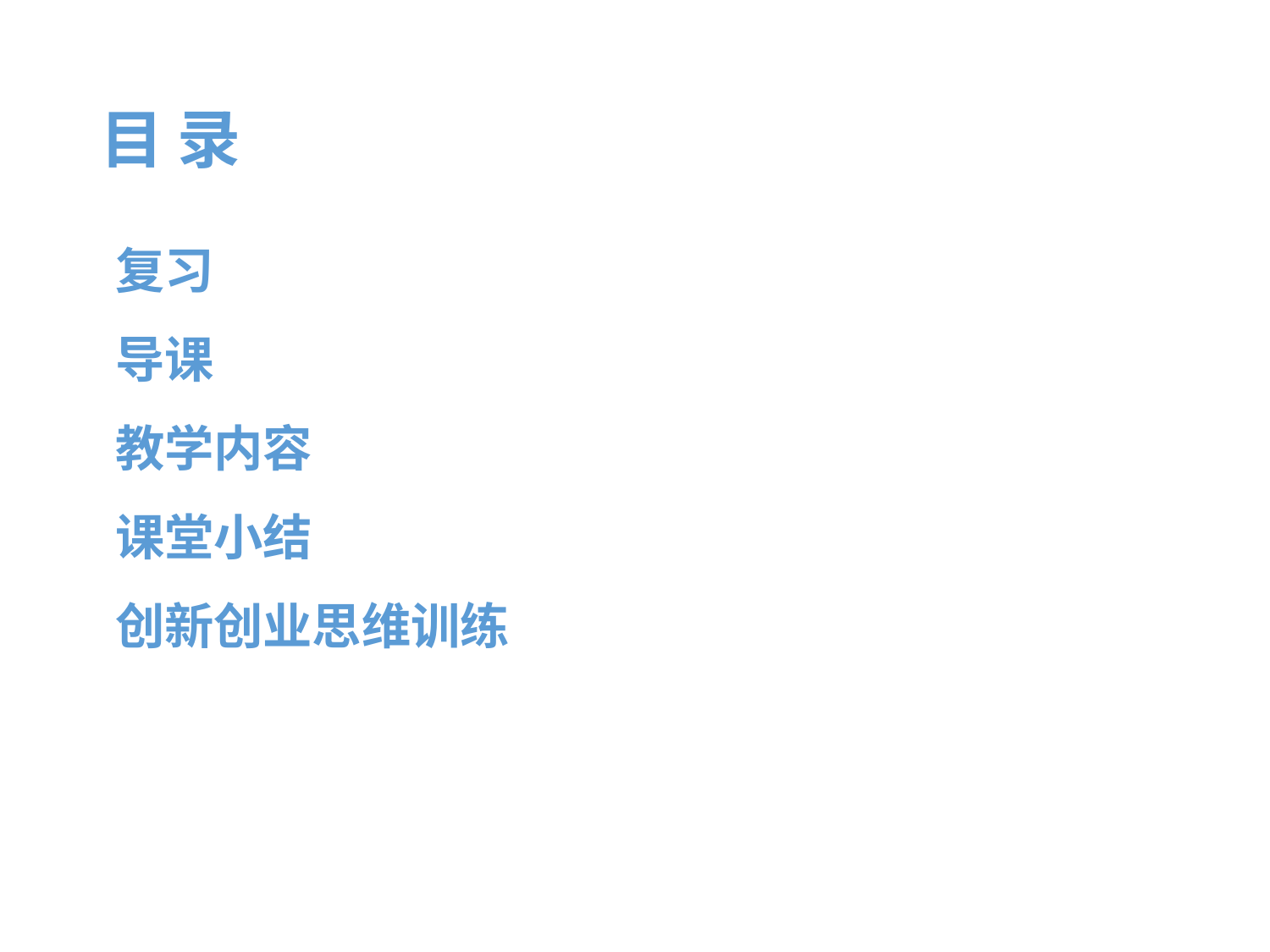

# 目 录
复习
导课
教学内容
课堂小结
创新创业思维训练